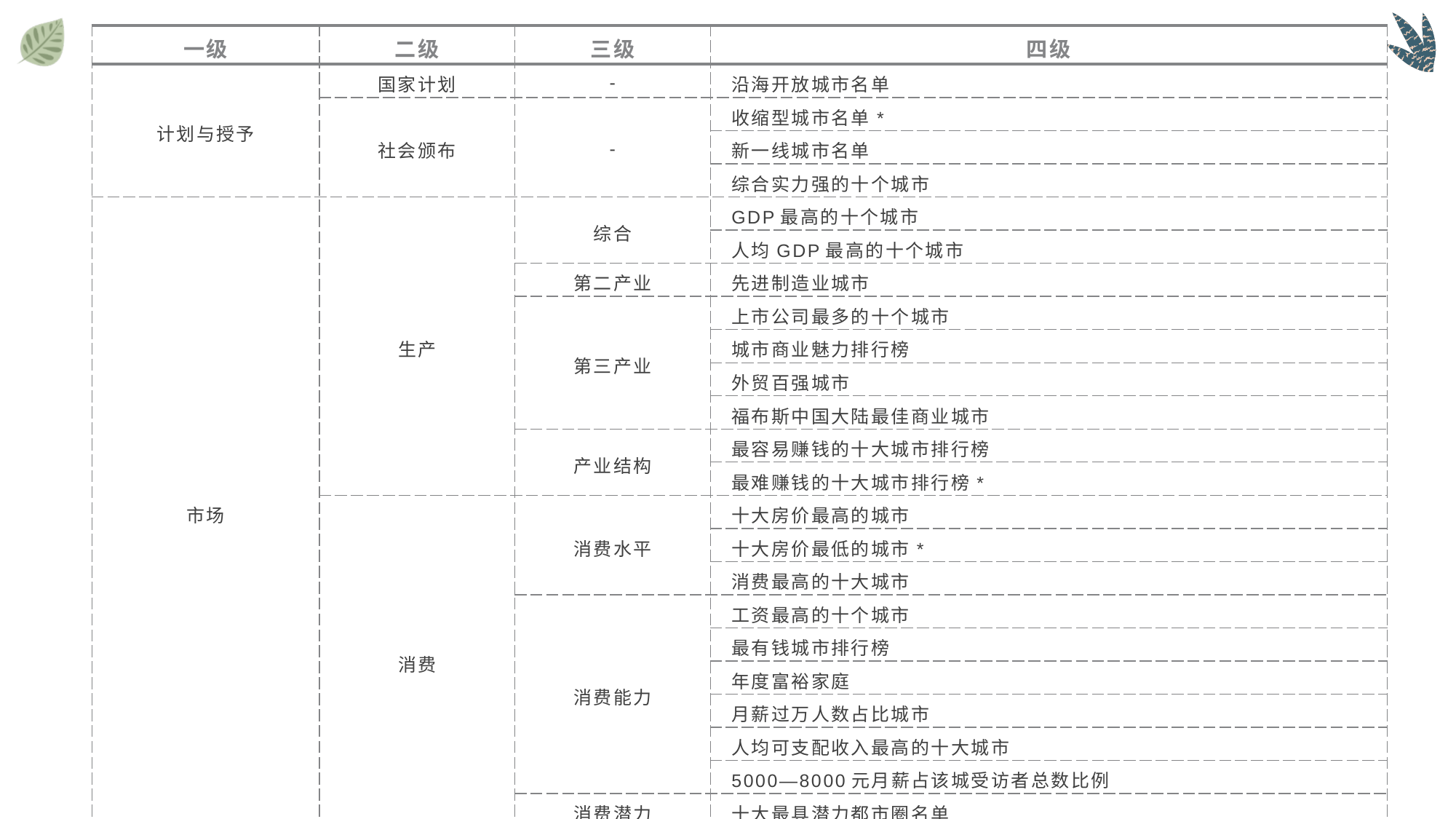

| 一级 | 二级 | 三级 | 四级 |
| --- | --- | --- | --- |
| 计划与授予 | 国家计划 | - | 沿海开放城市名单 |
|  | 社会颁布 | - | 收缩型城市名单\* |
|  |  |  | 新一线城市名单 |
|  |  |  | 综合实力强的十个城市 |
| 市场 | 生产 | 综合 | GDP最高的十个城市 |
|  |  |  | 人均GDP最高的十个城市 |
|  |  | 第二产业 | 先进制造业城市 |
|  |  | 第三产业 | 上市公司最多的十个城市 |
|  |  |  | 城市商业魅力排行榜 |
|  |  |  | 外贸百强城市 |
|  |  |  | 福布斯中国大陆最佳商业城市 |
|  |  | 产业结构 | 最容易赚钱的十大城市排行榜 |
|  |  |  | 最难赚钱的十大城市排行榜\* |
|  | 消费 | 消费水平 | 十大房价最高的城市 |
|  |  |  | 十大房价最低的城市\* |
|  |  |  | 消费最高的十大城市 |
|  |  | 消费能力 | 工资最高的十个城市 |
|  |  |  | 最有钱城市排行榜 |
|  |  |  | 年度富裕家庭 |
|  |  |  | 月薪过万人数占比城市 |
|  |  |  | 人均可支配收入最高的十大城市 |
|  |  |  | 5000—8000元月薪占该城受访者总数比例 |
|  |  | 消费潜力 | 十大最具潜力都市圈名单 |
#